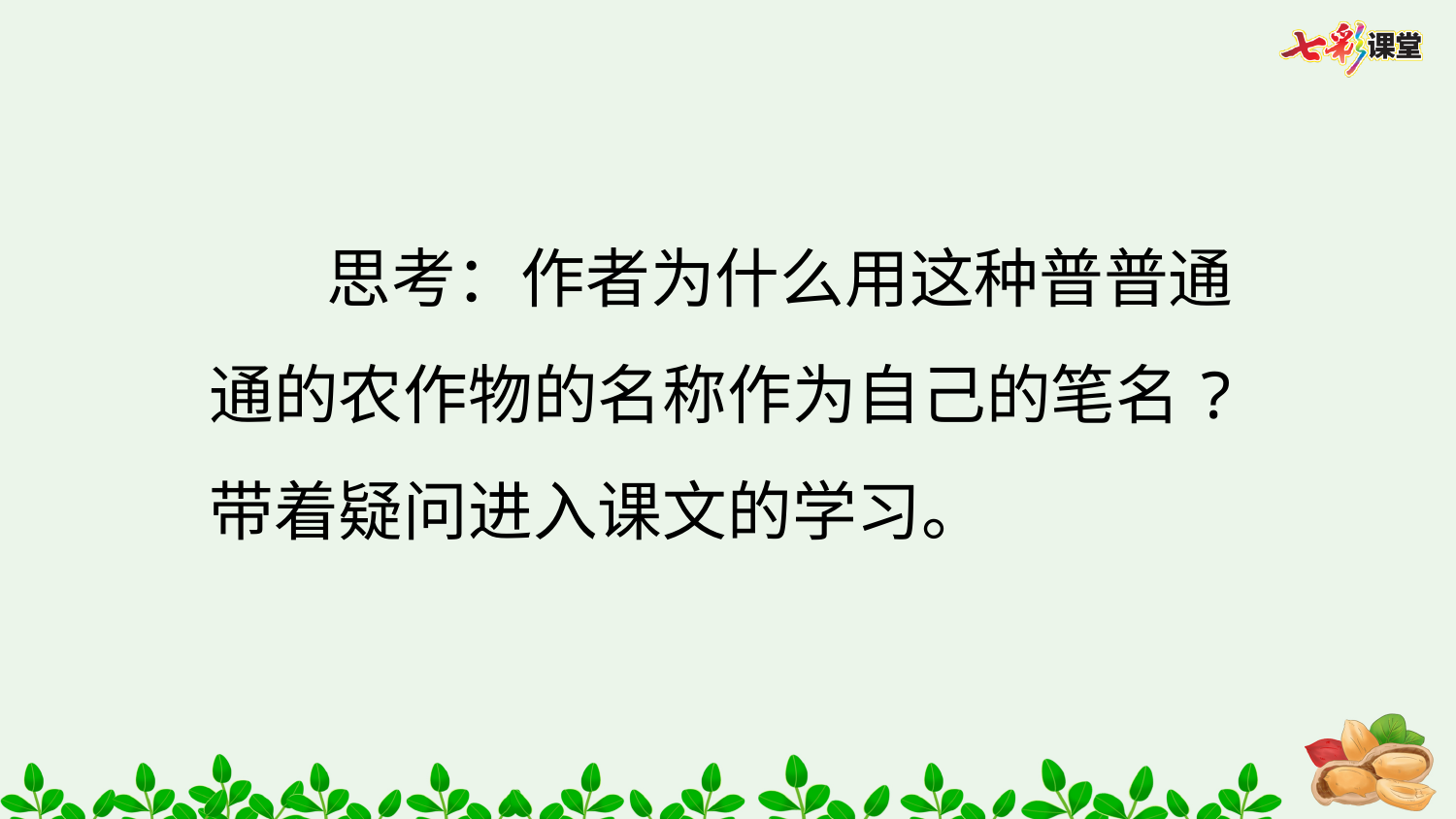

思考：作者为什么用这种普普通通的农作物的名称作为自己的笔名?带着疑问进入课文的学习。